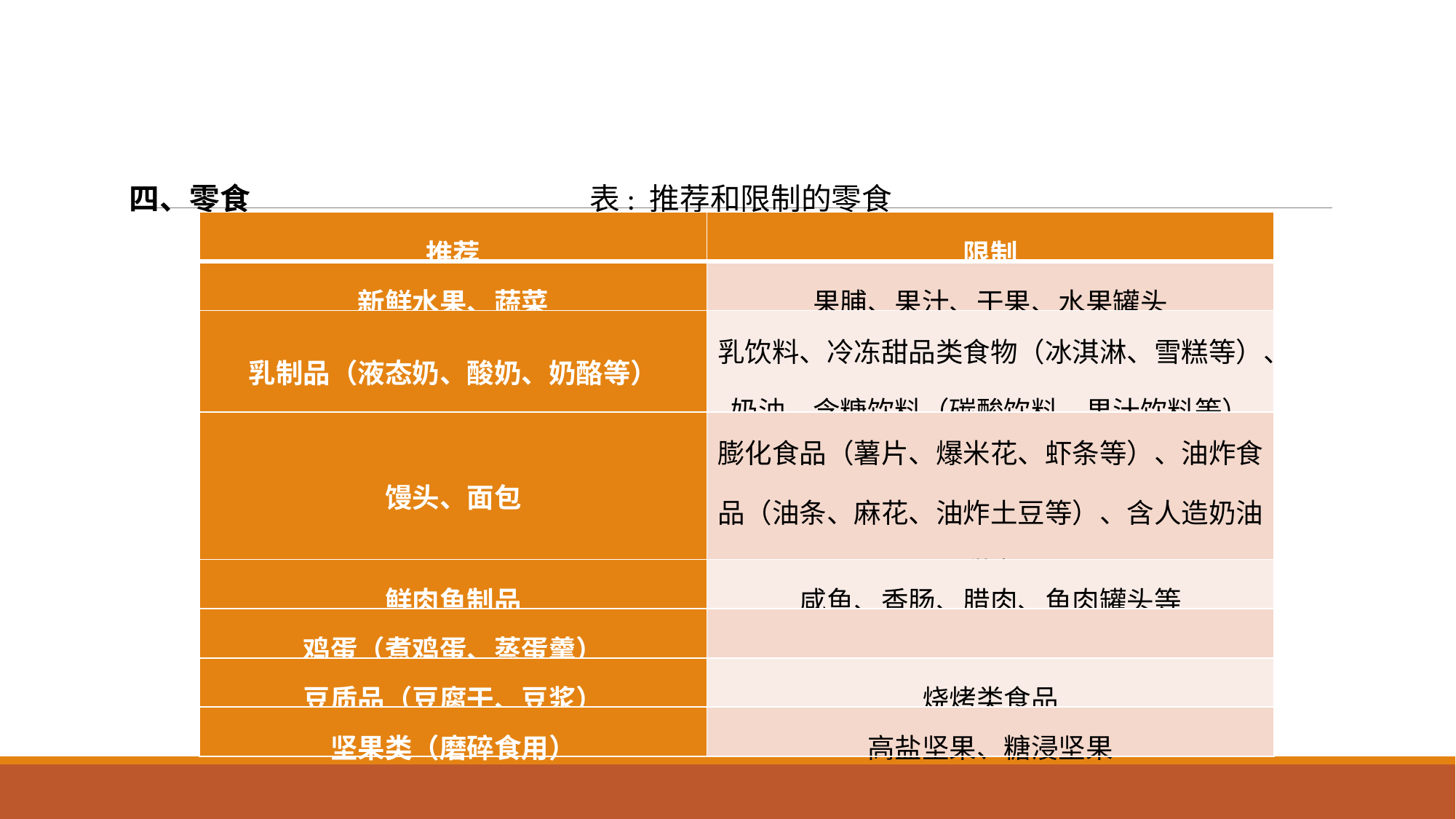

四、零食                                                 表: 推荐和限制的零食

| 推荐 | 限制 |
| --- | --- |
| 新鲜水果、蔬菜 | 果脯、果汁、干果、水果罐头 |
| 乳制品（液态奶、酸奶、奶酪等） | 乳饮料、冷冻甜品类食物（冰淇淋、雪糕等）、奶油、含糖饮料（碳酸饮料、果汁饮料等） |
| 馒头、面包 | 膨化食品（薯片、爆米花、虾条等）、油炸食品（油条、麻花、油炸土豆等）、含人造奶油甜点 |
| 鲜肉鱼制品 | 咸鱼、香肠、腊肉、鱼肉罐头等 |
| 鸡蛋（煮鸡蛋、蒸蛋羹） |  |
| 豆质品（豆腐干、豆浆） | 烧烤类食品 |
| 坚果类（磨碎食用） | 高盐坚果、糖浸坚果 |